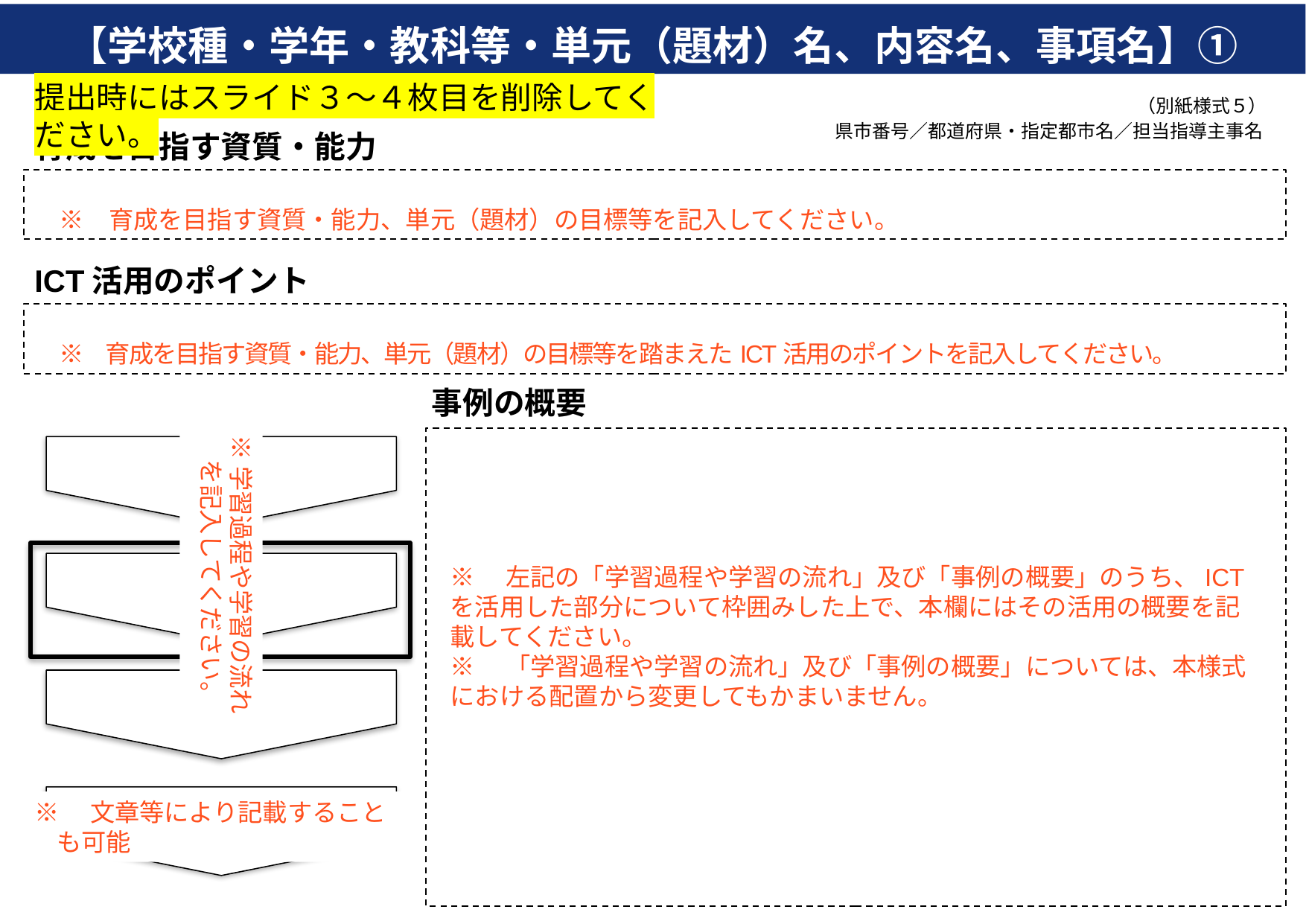

【学校種・学年・教科等・単元（題材）名、内容名、事項名】①
提出時にはスライド３～４枚目を削除してください。
（別紙様式５）
県市番号／都道府県・指定都市名／担当指導主事名
育成を目指す資質・能力
　※　育成を目指す資質・能力、単元（題材）の目標等を記入してください。
ICT活用のポイント
　※　育成を目指す資質・能力、単元（題材）の目標等を踏まえたICT活用のポイントを記入してください。

事例の概要

※学習過程や学習の流れ
　を記入してください。

※　左記の「学習過程や学習の流れ」及び「事例の概要」のうち、ICTを活用した部分について枠囲みした上で、本欄にはその活用の概要を記載してください。
※　「学習過程や学習の流れ」及び「事例の概要」については、本様式における配置から変更してもかまいません。

※　文章等により記載することも可能